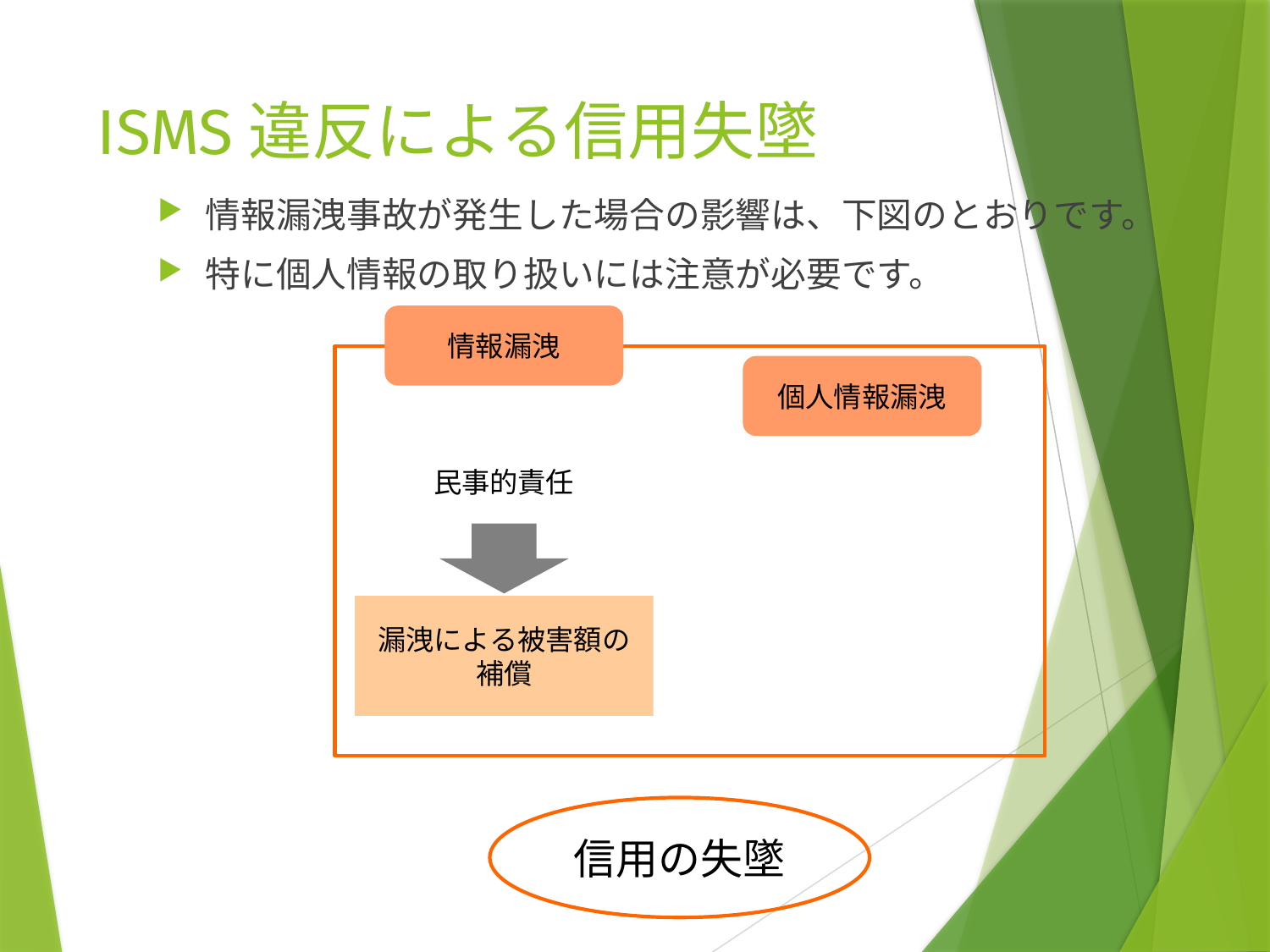

# ISMS違反による信用失墜
情報漏洩事故が発生した場合の影響は、下図のとおりです。
特に個人情報の取り扱いには注意が必要です。

情報漏洩

個人情報漏洩
民事的責任

漏洩による被害額の補償
信用の失墜